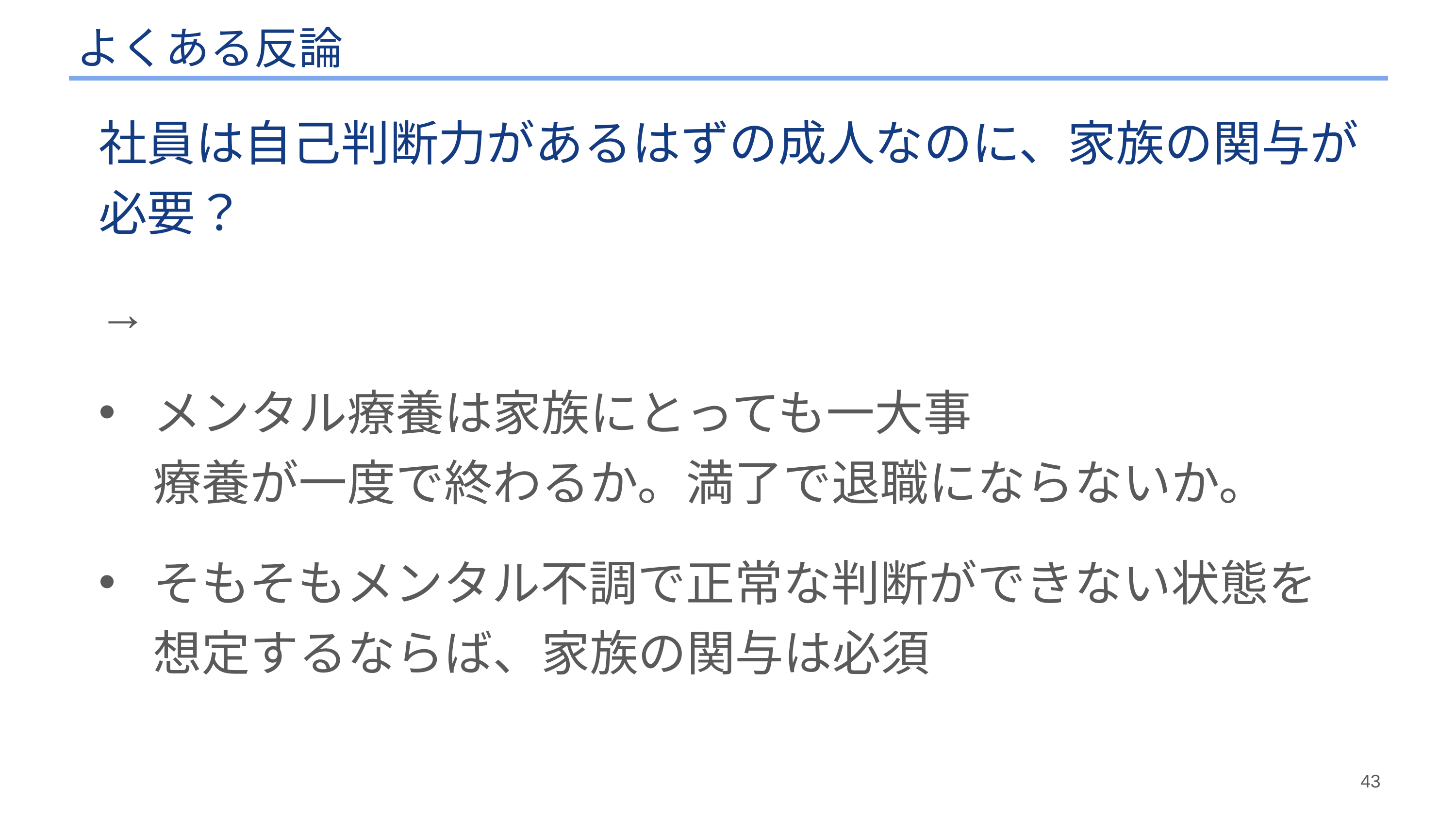

# よくある反論
社員は自己判断力があるはずの成人なのに、家族の関与が必要？
→
メンタル療養は家族にとっても一大事
療養が一度で終わるか。満了で退職にならないか。
そもそもメンタル不調で正常な判断ができない状態を
想定するならば、家族の関与は必須
43